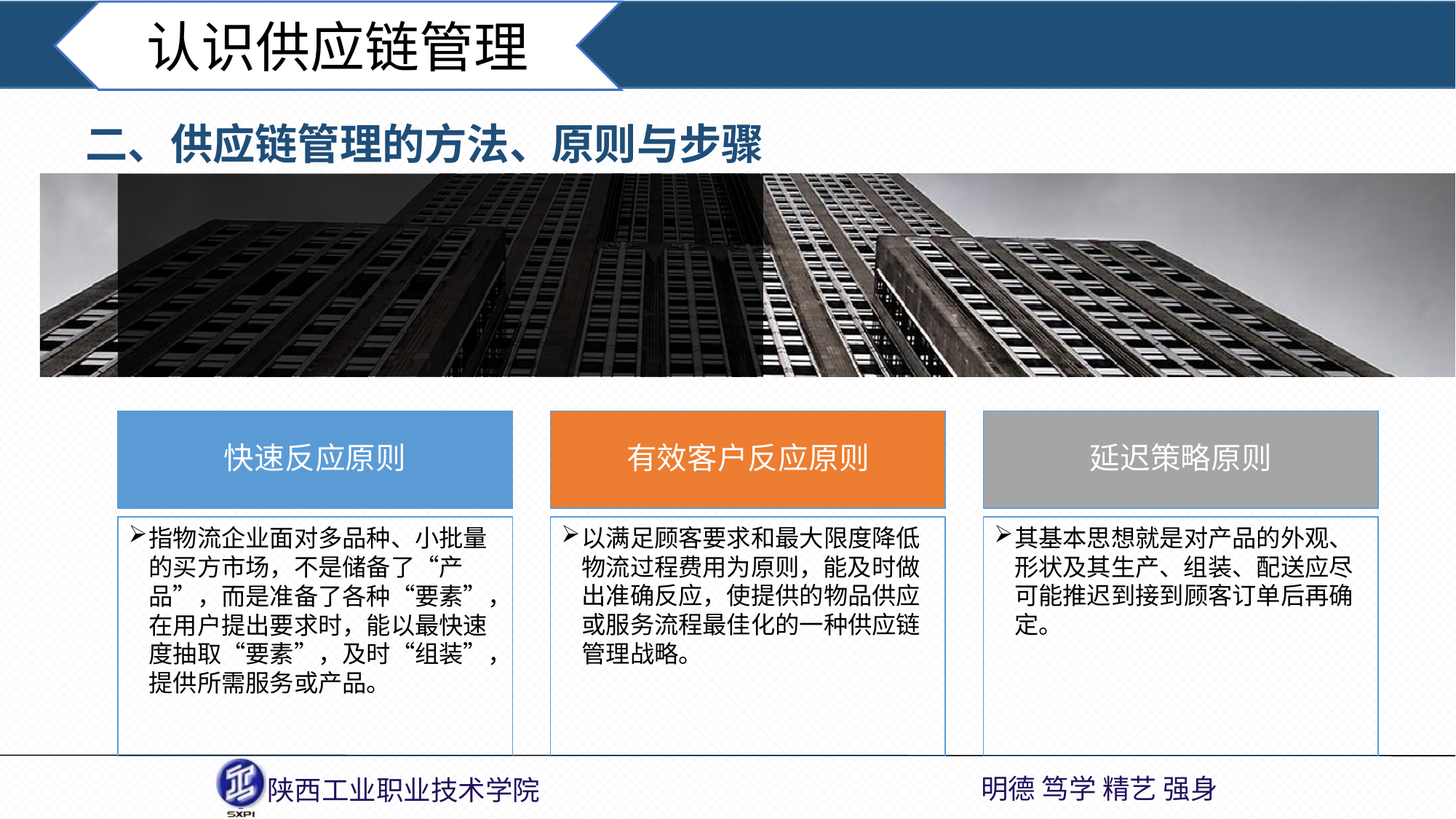

认识供应链管理
二、供应链管理的方法、原则与步骤

快速反应原则
有效客户反应原则
延迟策略原则
指物流企业面对多品种、小批量的买方市场，不是储备了“产品”，而是准备了各种“要素”，在用户提出要求时，能以最快速度抽取“要素”，及时“组装”，提供所需服务或产品。
以满足顾客要求和最大限度降低物流过程费用为原则，能及时做出准确反应，使提供的物品供应或服务流程最佳化的一种供应链管理战略。
其基本思想就是对产品的外观、形状及其生产、组装、配送应尽可能推迟到接到顾客订单后再确定。